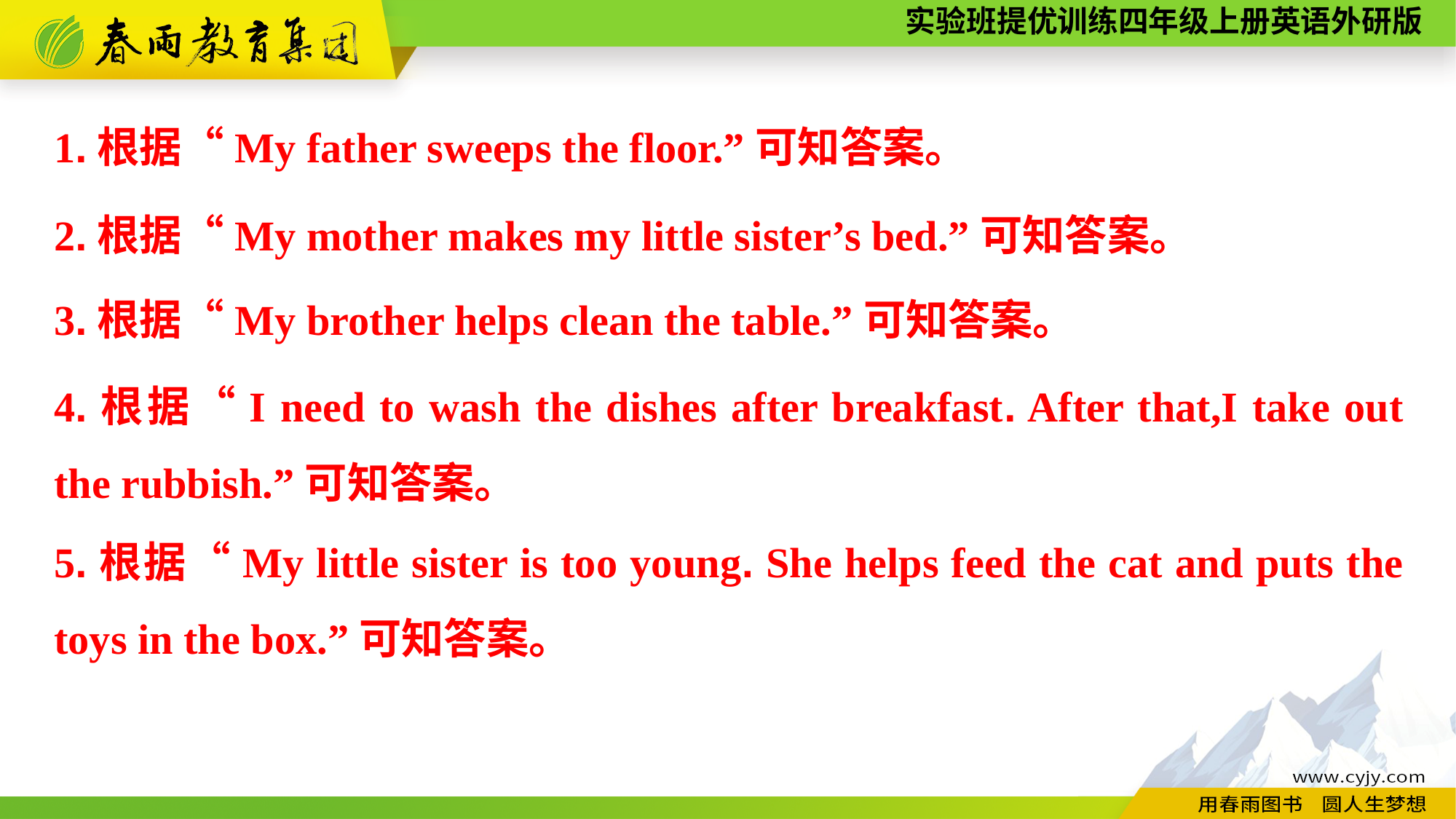

1.根据“My father sweeps the floor.”可知答案。
2.根据“My mother makes my little sister’s bed.”可知答案。
3.根据“My brother helps clean the table.”可知答案。
4.根据“I need to wash the dishes after breakfast. After that,I take out the rubbish.”可知答案。
5.根据“My little sister is too young. She helps feed the cat and puts the toys in the box.”可知答案。